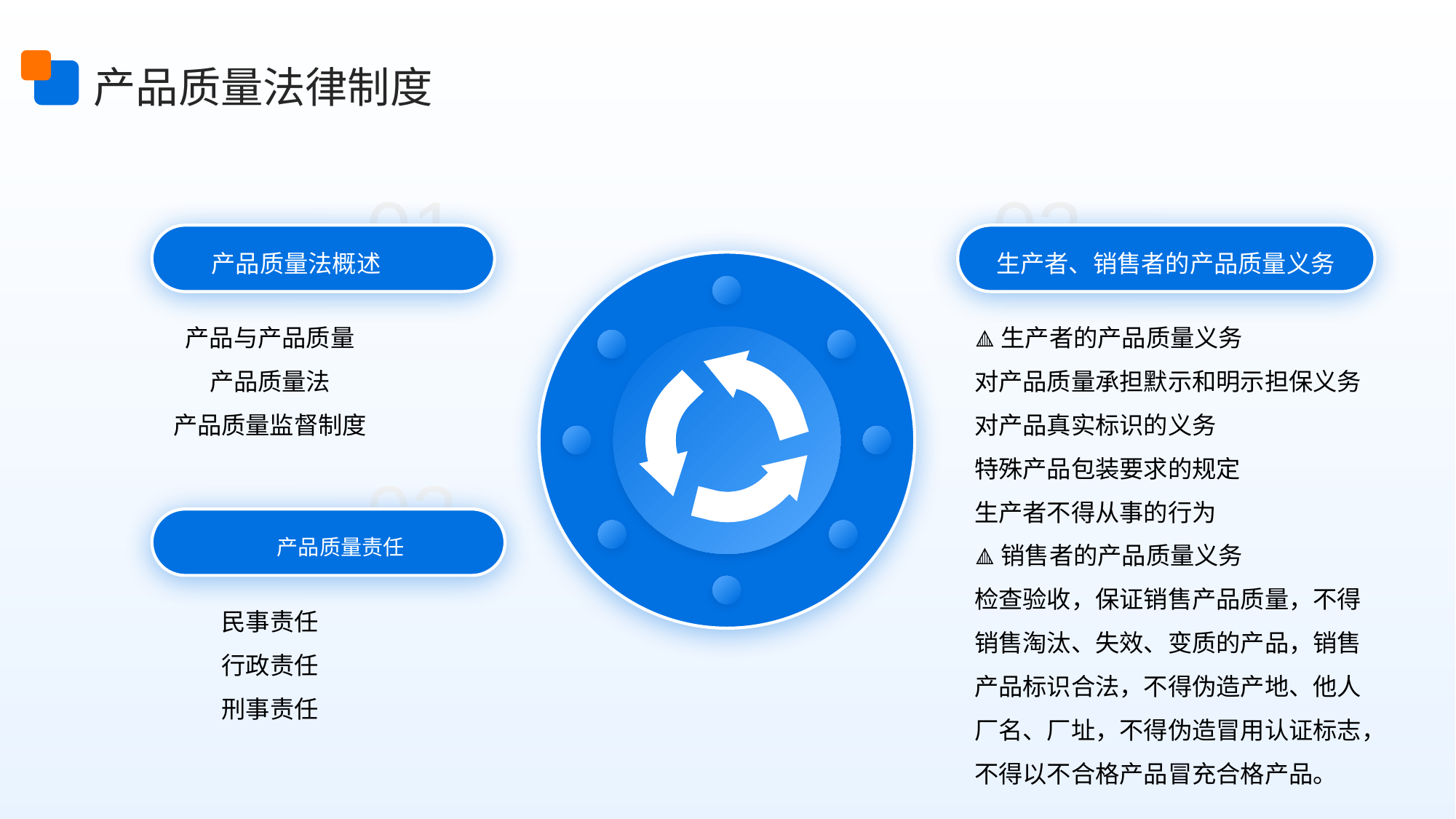

产品质量法律制度

01
02

产品质量法概述
生产者、销售者的产品质量义务

产品与产品质量
产品质量法
产品质量监督制度

🔺生产者的产品质量义务
对产品质量承担默示和明示担保义务
对产品真实标识的义务
特殊产品包装要求的规定
生产者不得从事的行为
🔺销售者的产品质量义务
检查验收，保证销售产品质量，不得销售淘汰、失效、变质的产品，销售产品标识合法，不得伪造产地、他人厂名、厂址，不得伪造冒用认证标志，不得以不合格产品冒充合格产品。

03

    产品质量责任

民事责任
行政责任
刑事责任